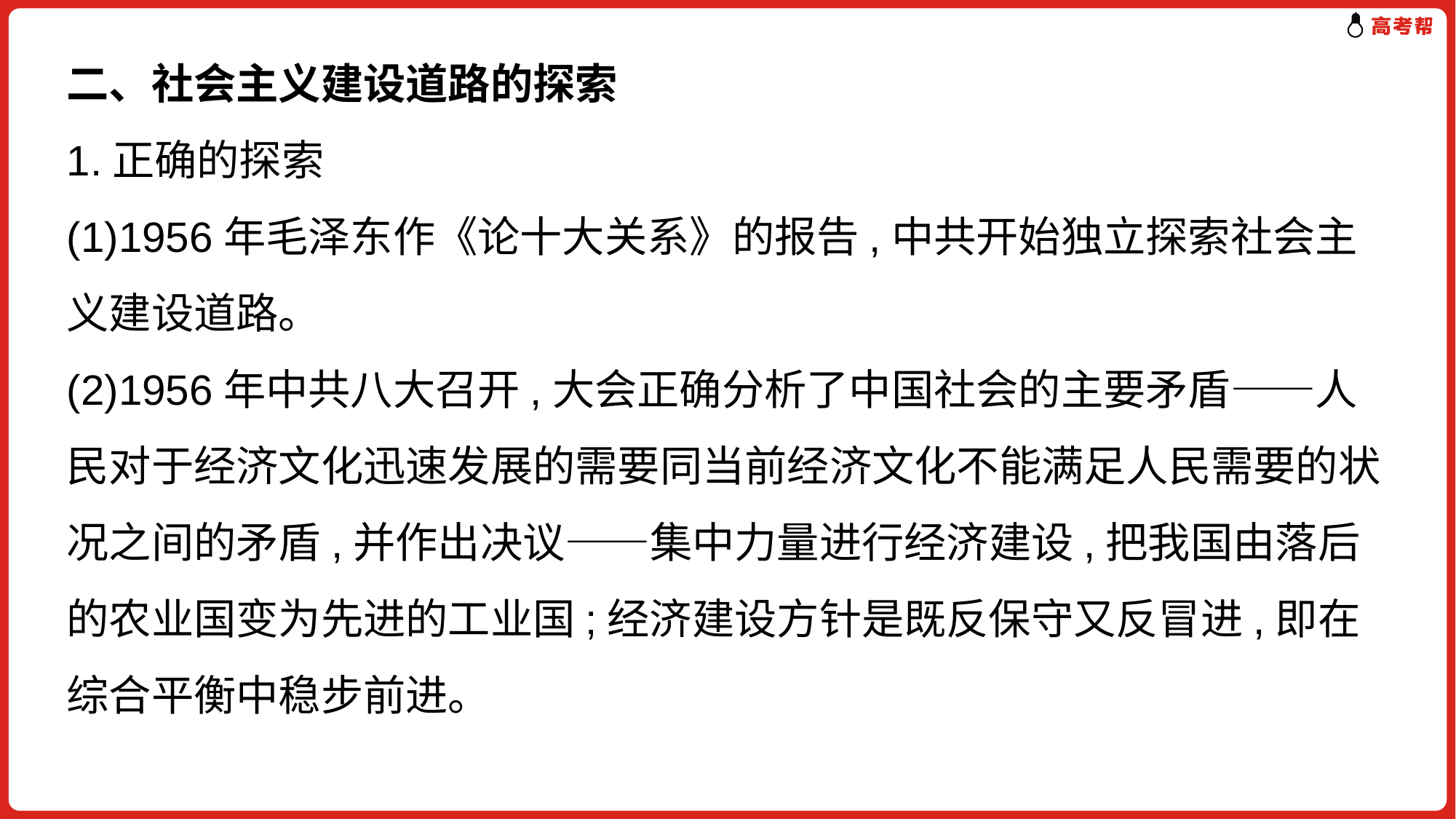

二、社会主义建设道路的探索
1.正确的探索
(1)1956年毛泽东作《论十大关系》的报告,中共开始独立探索社会主义建设道路。
(2)1956年中共八大召开,大会正确分析了中国社会的主要矛盾——人民对于经济文化迅速发展的需要同当前经济文化不能满足人民需要的状况之间的矛盾,并作出决议——集中力量进行经济建设,把我国由落后的农业国变为先进的工业国;经济建设方针是既反保守又反冒进,即在综合平衡中稳步前进。